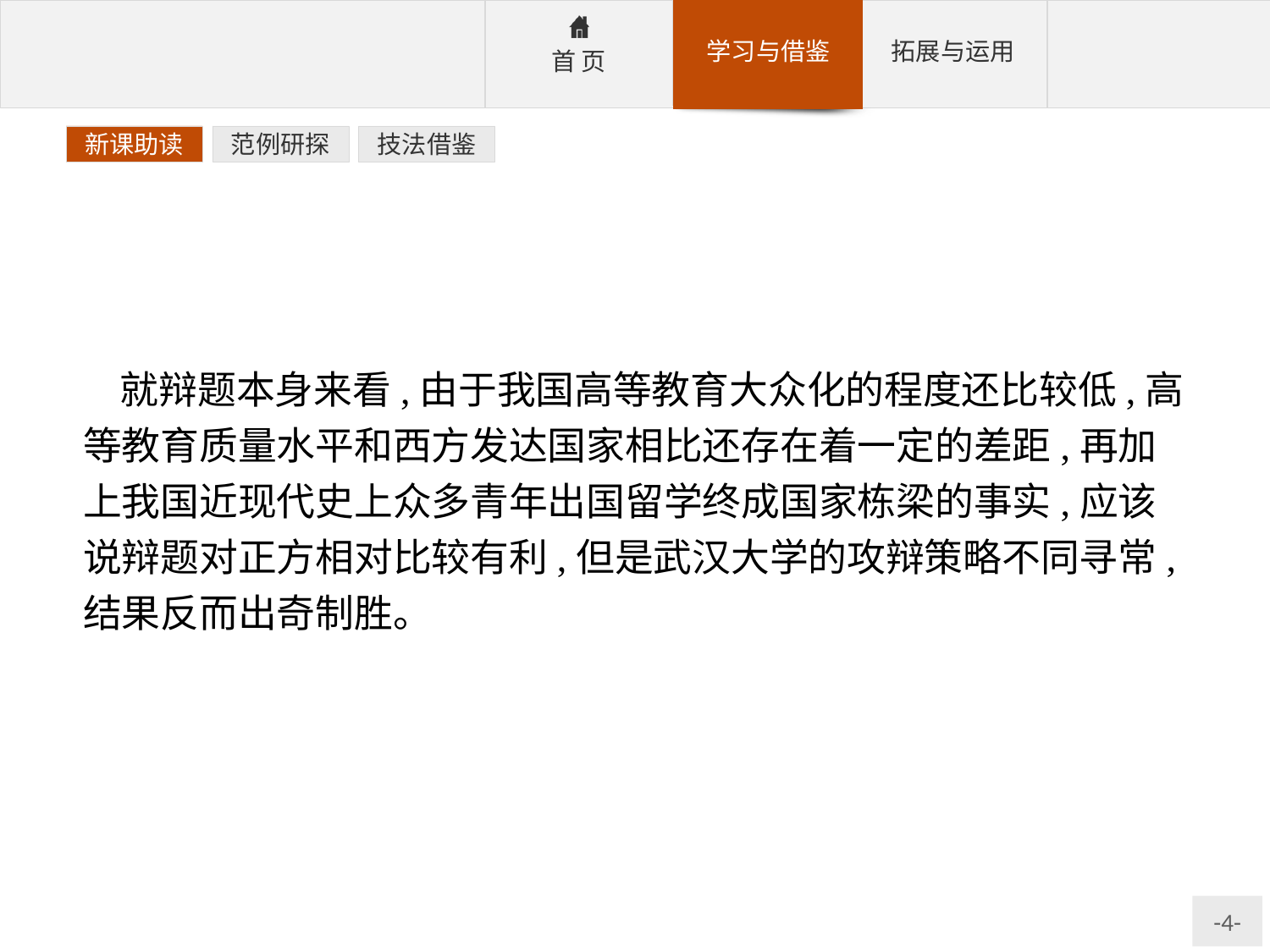

新课助读
范例研探
技法借鉴
就辩题本身来看,由于我国高等教育大众化的程度还比较低,高等教育质量水平和西方发达国家相比还存在着一定的差距,再加上我国近现代史上众多青年出国留学终成国家栋梁的事实,应该说辩题对正方相对比较有利,但是武汉大学的攻辩策略不同寻常,结果反而出奇制胜。